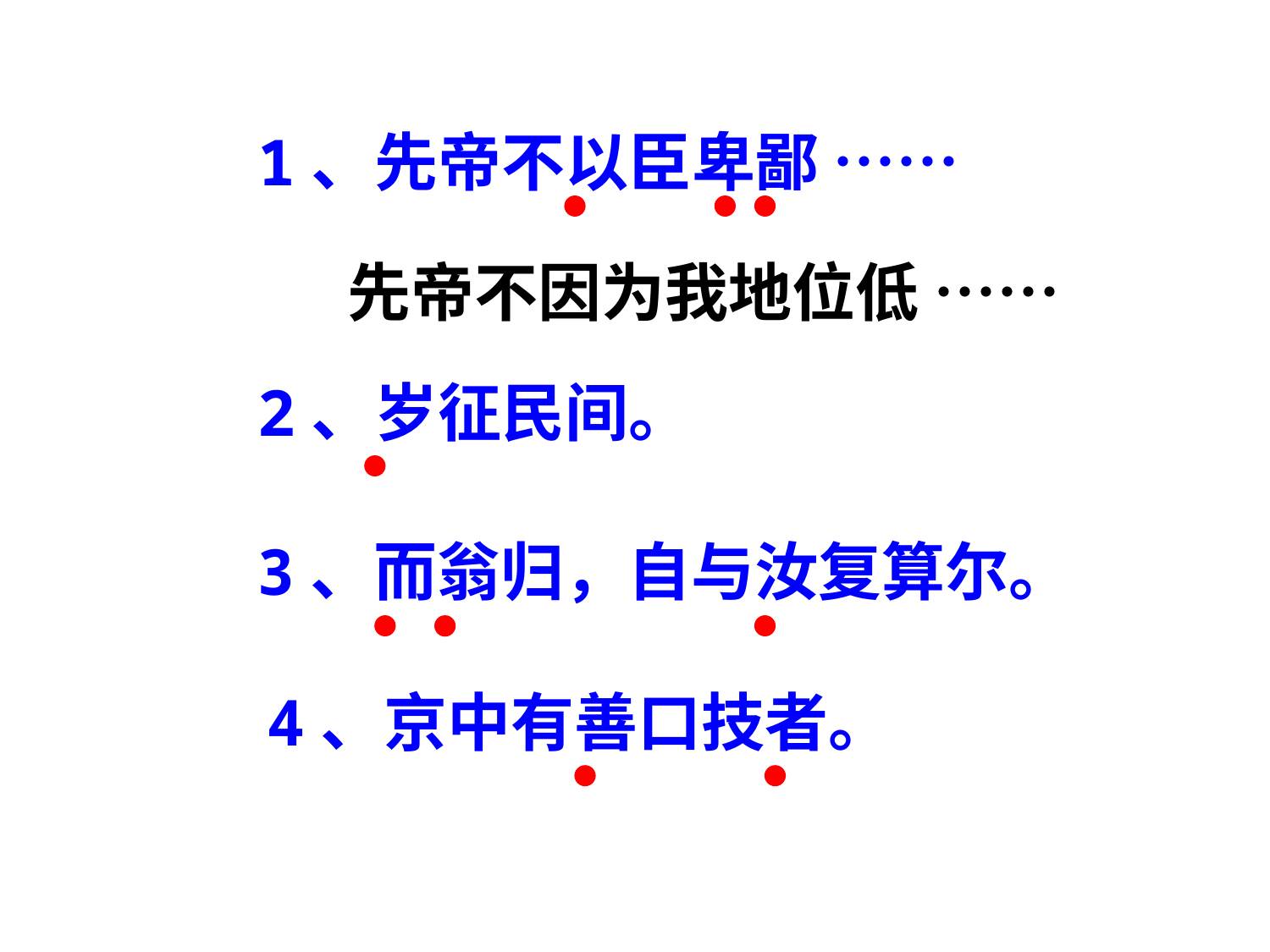

1、先帝不以臣卑鄙 ……

先帝不因为我地位低 ……
2、岁征民间。

3、而翁归，自与汝复算尔。

4、京中有善口技者。